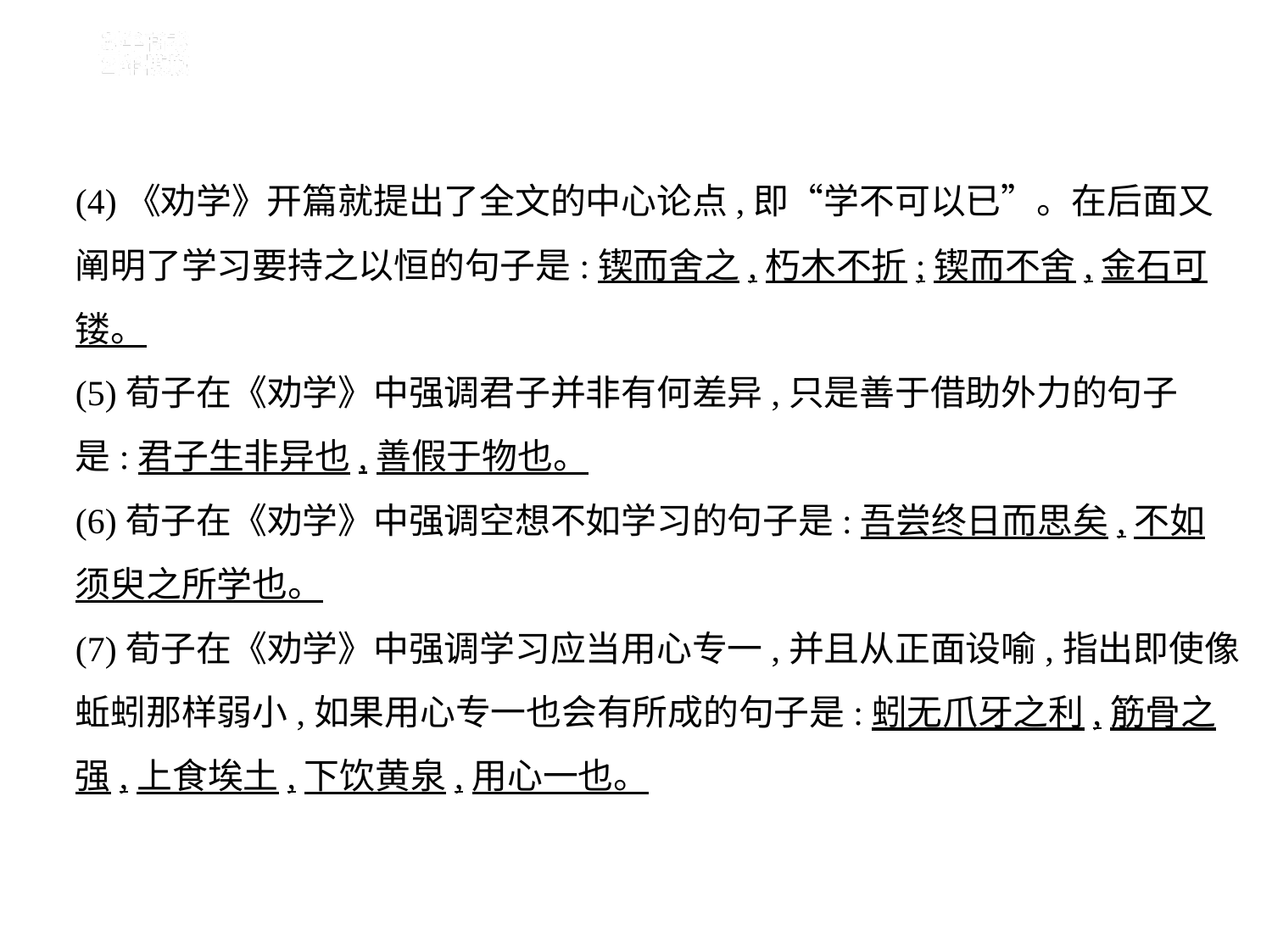

(4)《劝学》开篇就提出了全文的中心论点,即“学不可以已”。在后面又
阐明了学习要持之以恒的句子是:锲而舍之,朽木不折;锲而不舍,金石可
镂。
(5)荀子在《劝学》中强调君子并非有何差异,只是善于借助外力的句子
是:君子生非异也,善假于物也。
(6)荀子在《劝学》中强调空想不如学习的句子是:吾尝终日而思矣,不如
须臾之所学也。
(7)荀子在《劝学》中强调学习应当用心专一,并且从正面设喻,指出即使像
蚯蚓那样弱小,如果用心专一也会有所成的句子是:蚓无爪牙之利,筋骨之
强,上食埃土,下饮黄泉,用心一也。